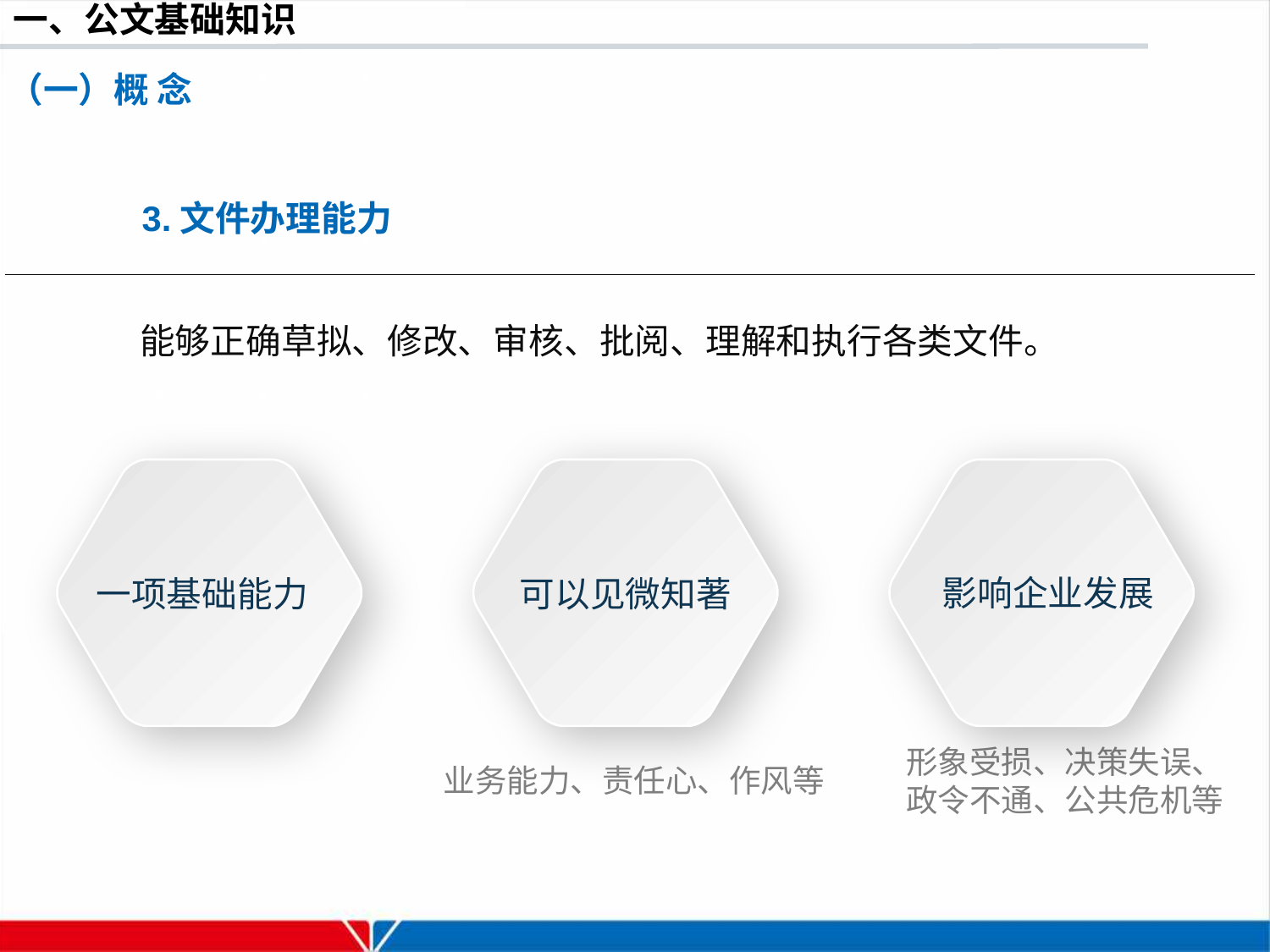

（一）概 念
3.文件办理能力
    能够正确草拟、修改、审核、批阅、理解和执行各类文件。

影响企业发展
一项基础能力
可以见微知著
业务能力、责任心、作风等
形象受损、决策失误、
政令不通、公共危机等